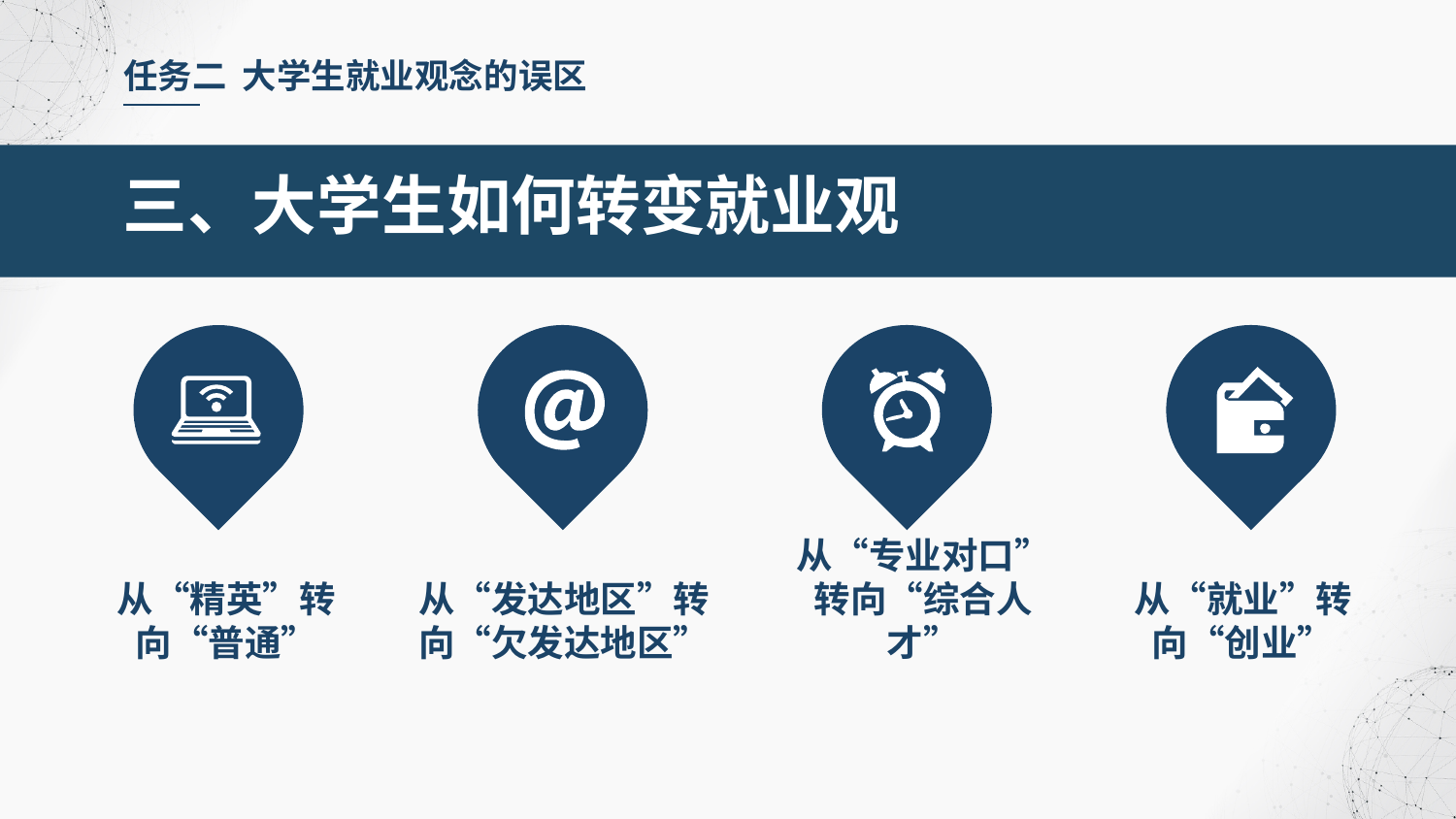

任务二  大学生就业观念的误区

三、大学生如何转变就业观

从“精英”转向“普通”
从“发达地区”转向“欠发达地区”
从“专业对口”转向“综合人才”
从“就业”转向“创业”